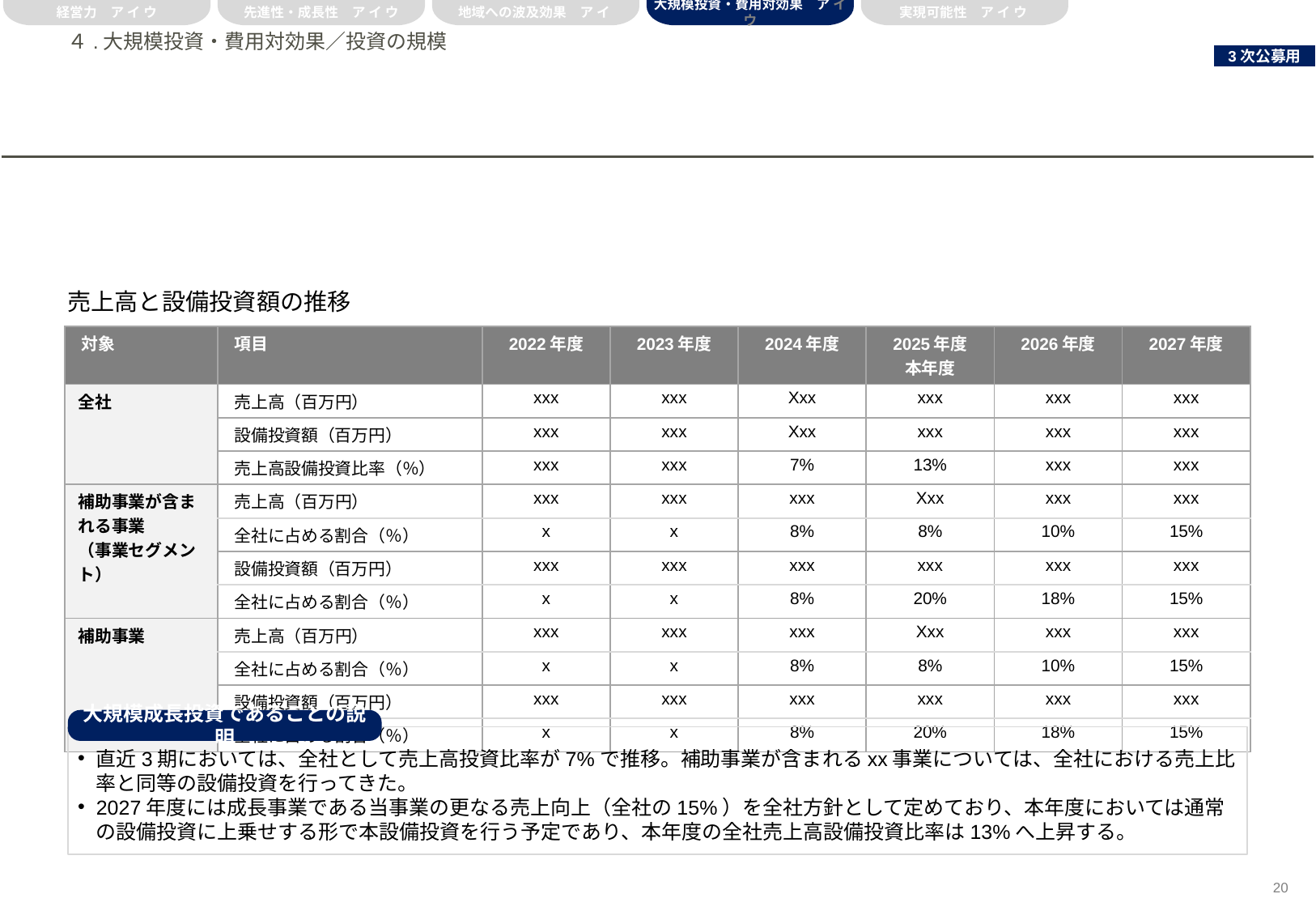

経営力　ア イ ウ
先進性・成長性　ア イ ウ
地域への波及効果　ア イ
大規模投資・費用対効果　ア イ ウ
実現可能性　ア イ ウ
# ４.大規模投資・費用対効果／投資の規模

売上高と設備投資額の推移
| 対象 | 項目 | 2022年度 | 2023年度 | 2024年度 | 2025年度 本年度 | 2026年度 | 2027年度 |
| --- | --- | --- | --- | --- | --- | --- | --- |
| 全社 | 売上高（百万円） | xxx | xxx | Xxx | xxx | xxx | xxx |
|  | 設備投資額（百万円） | xxx | xxx | Xxx | xxx | xxx | xxx |
|  | 売上高設備投資比率（％） | xxx | xxx | 7% | 13% | xxx | xxx |
| 補助事業が含まれる事業 （事業セグメント） | 売上高（百万円） | xxx | xxx | xxx | Xxx | xxx | xxx |
|  | 全社に占める割合（％） | x | x | 8% | 8% | 10% | 15% |
|  | 設備投資額（百万円） | xxx | xxx | xxx | xxx | xxx | xxx |
|  | 全社に占める割合（％） | x | x | 8% | 20% | 18% | 15% |
| 補助事業 | 売上高（百万円） | xxx | xxx | xxx | Xxx | xxx | xxx |
|  | 全社に占める割合（％） | x | x | 8% | 8% | 10% | 15% |
|  | 設備投資額（百万円） | xxx | xxx | xxx | xxx | xxx | xxx |
|  | 全社に占める割合（％） | x | x | 8% | 20% | 18% | 15% |
大規模成長投資であることの説明
直近3期においては、全社として売上高投資比率が7%で推移。補助事業が含まれるxx事業については、全社における売上比率と同等の設備投資を行ってきた。
2027年度には成長事業である当事業の更なる売上向上（全社の15%）を全社方針として定めており、本年度においては通常の設備投資に上乗せする形で本設備投資を行う予定であり、本年度の全社売上高設備投資比率は13%へ上昇する。